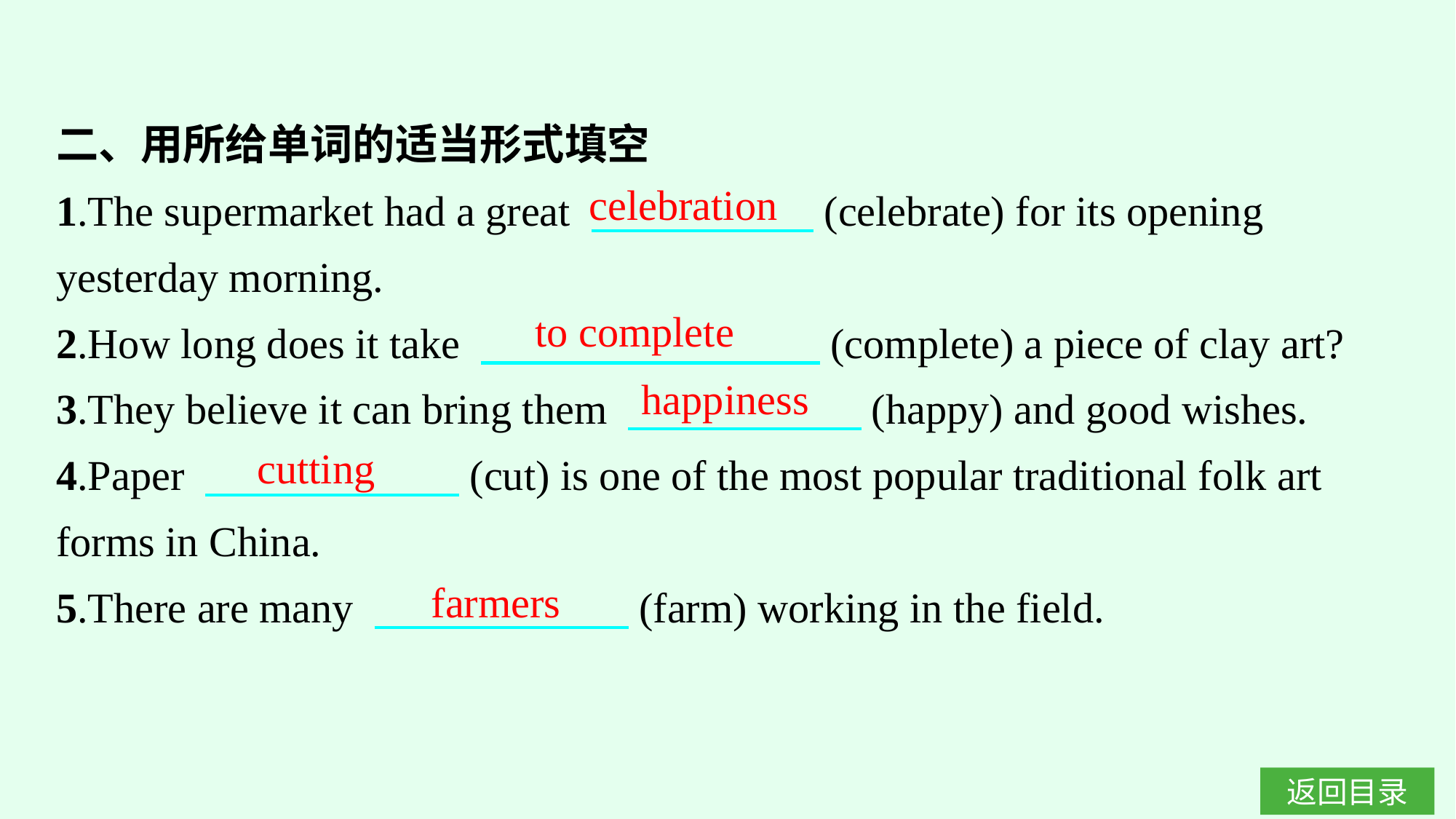

二、用所给单词的适当形式填空
1.The supermarket had a great 　　　　　 (celebrate) for its opening yesterday morning.
2.How long does it take 　　　　　　　　(complete) a piece of clay art?
3.They believe it can bring them 　　　　　 (happy) and good wishes.
4.Paper 　　　　　　(cut) is one of the most popular traditional folk art forms in China.
5.There are many 　　　　　　(farm) working in the field.
celebration
to complete
happiness
cutting
farmers